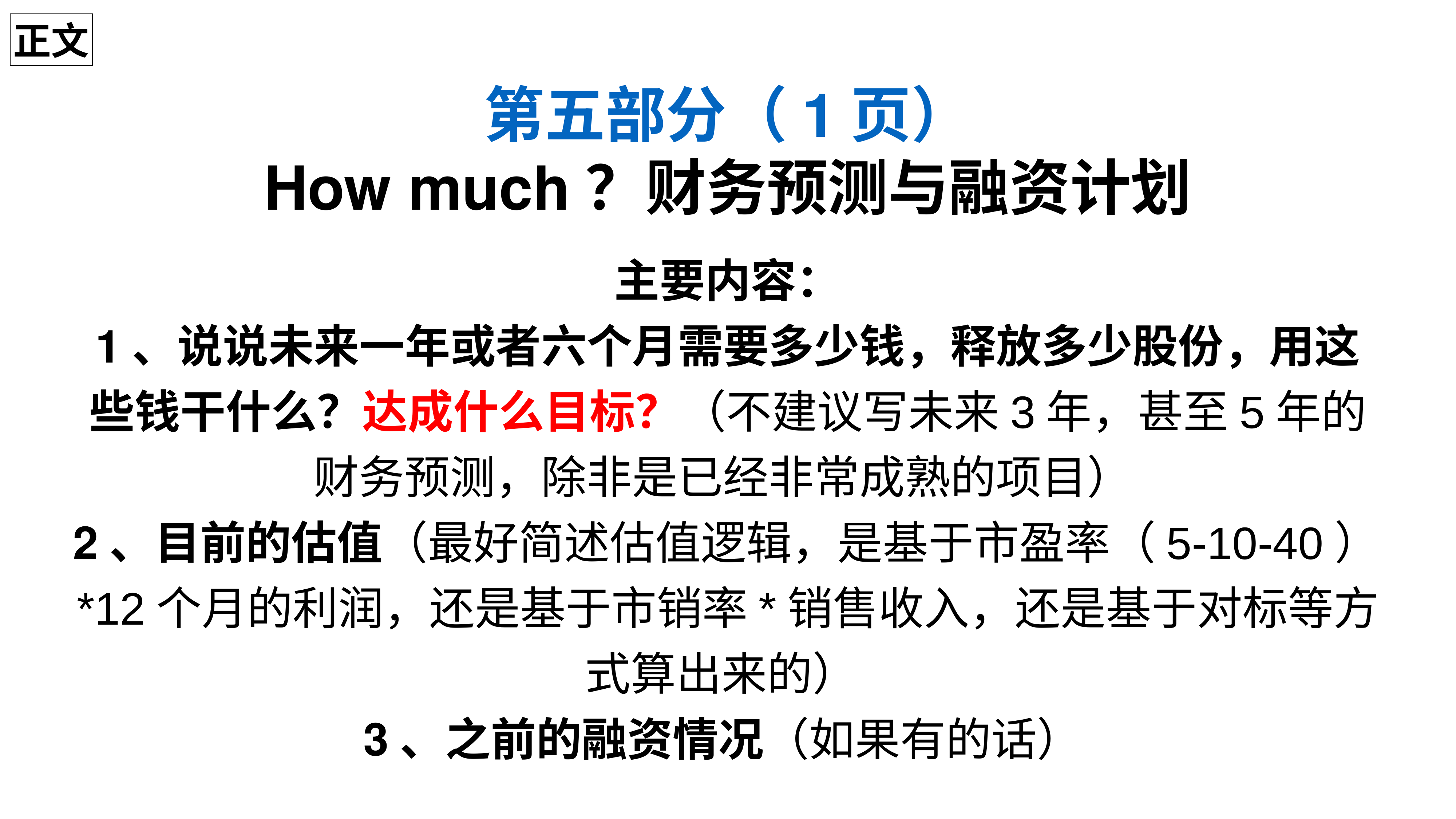

正文
第五部分（1页）
How much？财务预测与融资计划
主要内容：
1、说说未来一年或者六个月需要多少钱，释放多少股份，用这些钱干什么？达成什么目标？（不建议写未来3年，甚至5年的财务预测，除非是已经非常成熟的项目）
2、目前的估值（最好简述估值逻辑，是基于市盈率（5-10-40）*12个月的利润，还是基于市销率*销售收入，还是基于对标等方式算出来的）
3、之前的融资情况（如果有的话）